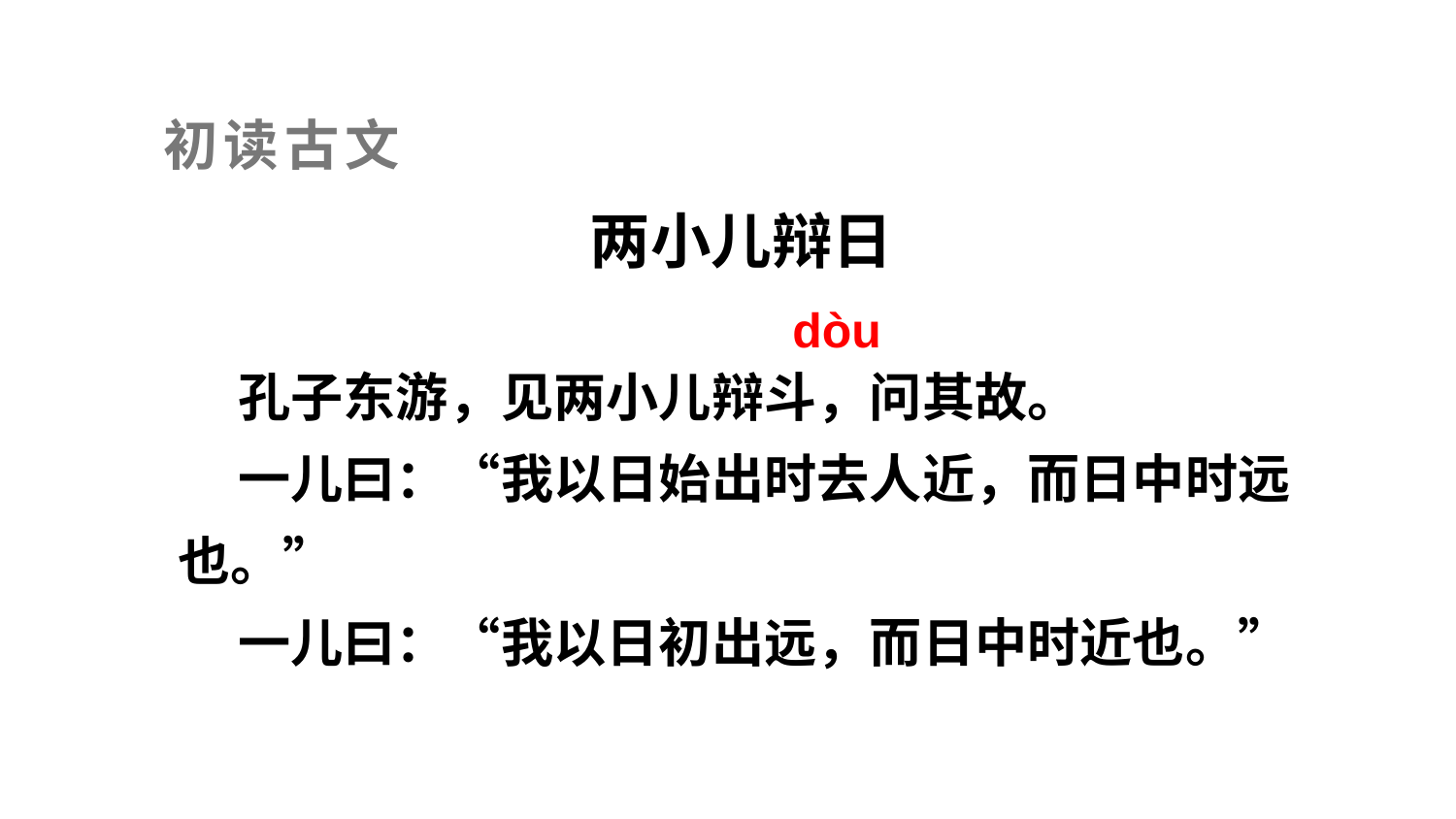

初读古文
两小儿辩日
dòu
    孔子东游，见两小儿辩斗，问其故。
    一儿曰：“我以日始出时去人近，而日中时远也。”
    一儿曰：“我以日初出远，而日中时近也。”